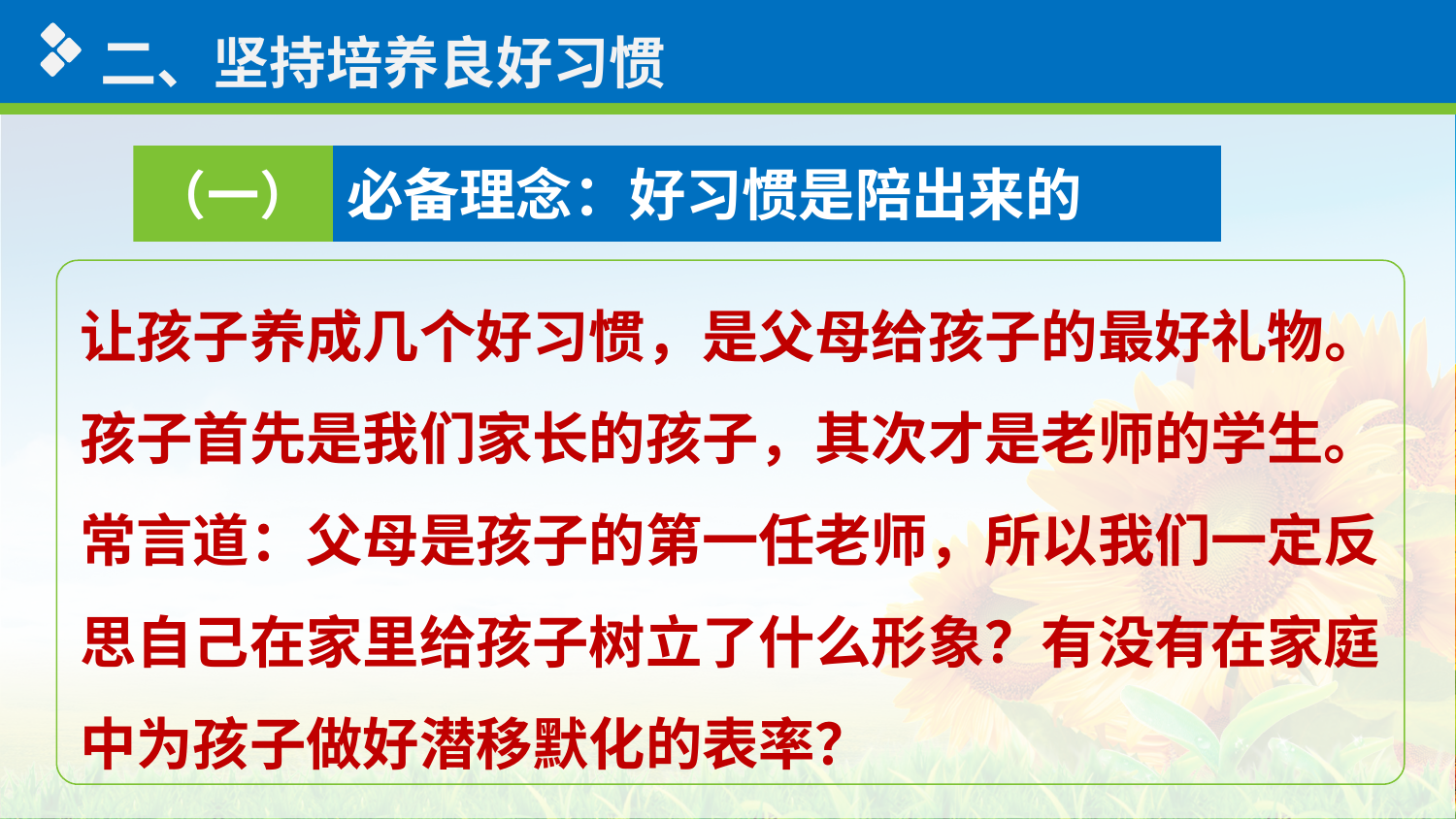

二、坚持培养良好习惯

（一）
必备理念：好习惯是陪出来的

让孩子养成几个好习惯，是父母给孩子的最好礼物。
孩子首先是我们家长的孩子，其次才是老师的学生。
常言道：父母是孩子的第一任老师，所以我们一定反思自己在家里给孩子树立了什么形象？有没有在家庭中为孩子做好潜移默化的表率？